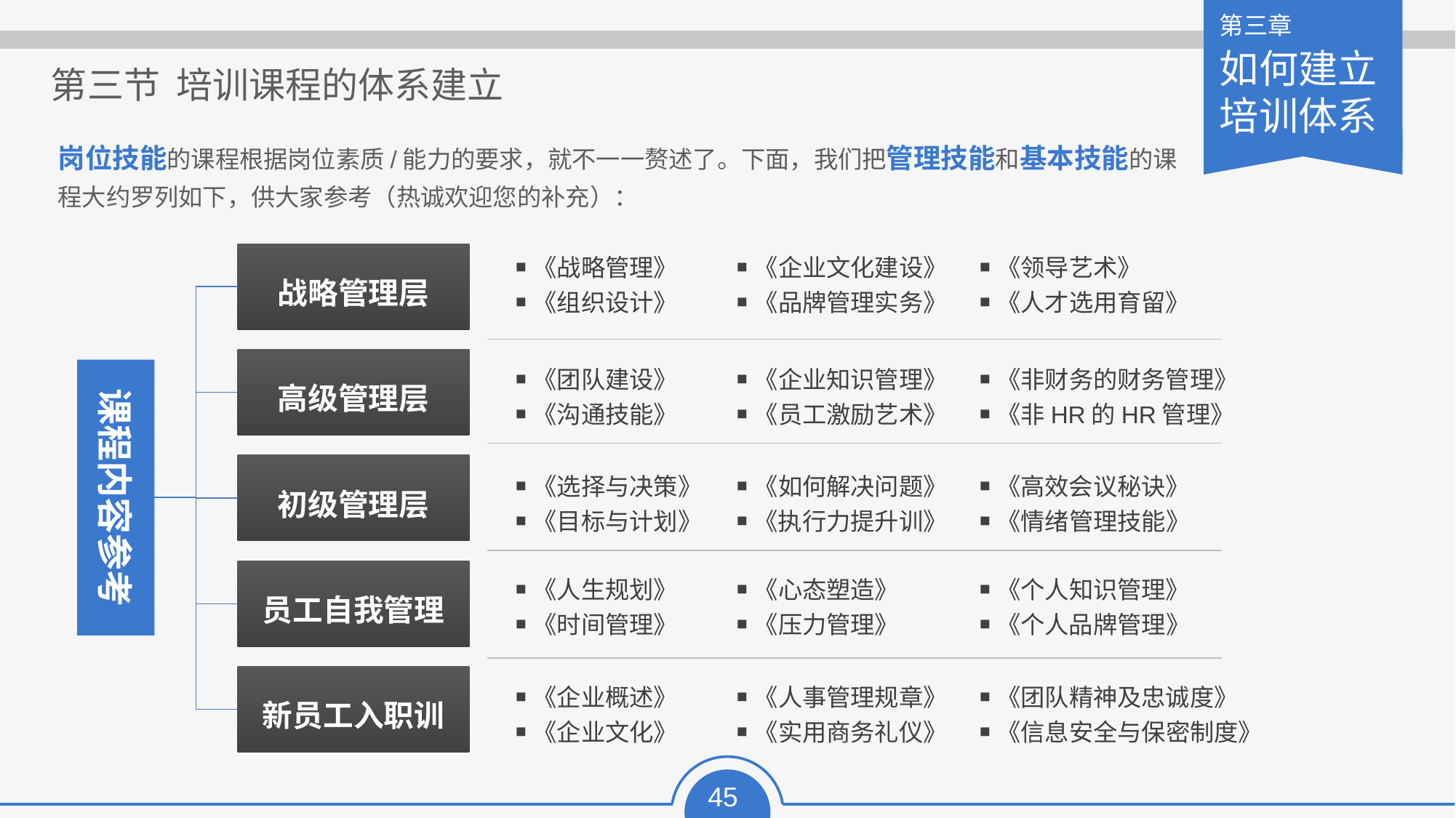

第三节  培训课程的体系建立
岗位技能的课程根据岗位素质/能力的要求，就不一一赘述了。下面，我们把管理技能和基本技能的课程大约罗列如下，供大家参考（热诚欢迎您的补充）：
￭ 《战略管理》
￭ 《组织设计》
￭ 《企业文化建设》
￭ 《品牌管理实务》
￭ 《领导艺术》
￭ 《人才选用育留》
战略管理层
高级管理层
￭ 《团队建设》
￭ 《沟通技能》
￭ 《企业知识管理》
￭ 《员工激励艺术》
￭ 《非财务的财务管理》
￭ 《非HR的HR管理》
课程内容参考
初级管理层
￭ 《选择与决策》
￭ 《目标与计划》
￭ 《如何解决问题》
￭ 《执行力提升训》
￭ 《高效会议秘诀》
￭ 《情绪管理技能》
员工自我管理
￭ 《人生规划》
￭ 《时间管理》
￭ 《心态塑造》
￭ 《压力管理》
￭ 《个人知识管理》
￭ 《个人品牌管理》
新员工入职训
￭ 《企业概述》
￭ 《企业文化》
￭ 《人事管理规章》
￭ 《实用商务礼仪》
￭ 《团队精神及忠诚度》
￭ 《信息安全与保密制度》